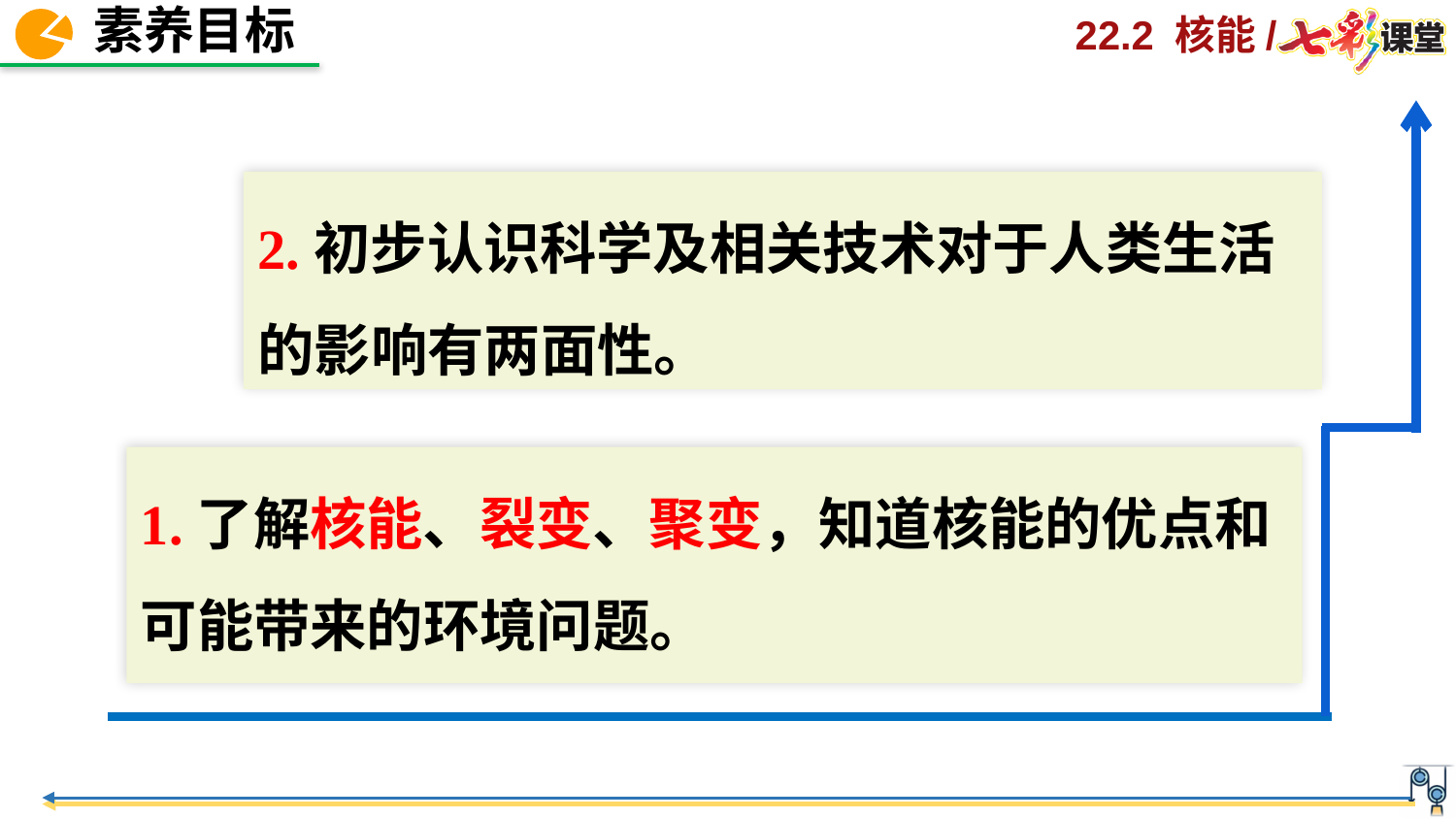

2.初步认识科学及相关技术对于人类生活的影响有两面性。
1.了解核能、裂变、聚变，知道核能的优点和可能带来的环境问题。